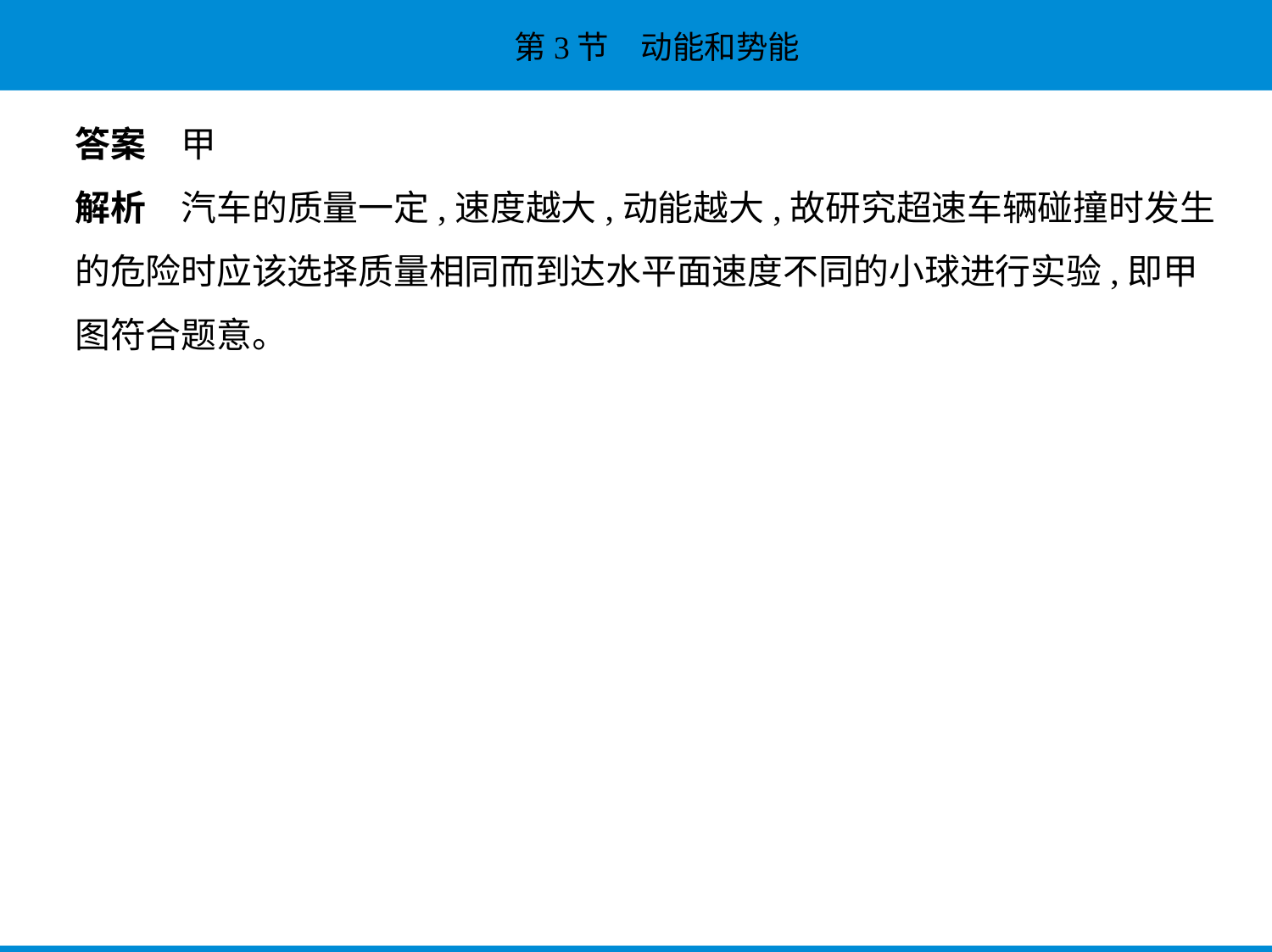

答案　甲
解析　汽车的质量一定,速度越大,动能越大,故研究超速车辆碰撞时发生
的危险时应该选择质量相同而到达水平面速度不同的小球进行实验,即甲
图符合题意。